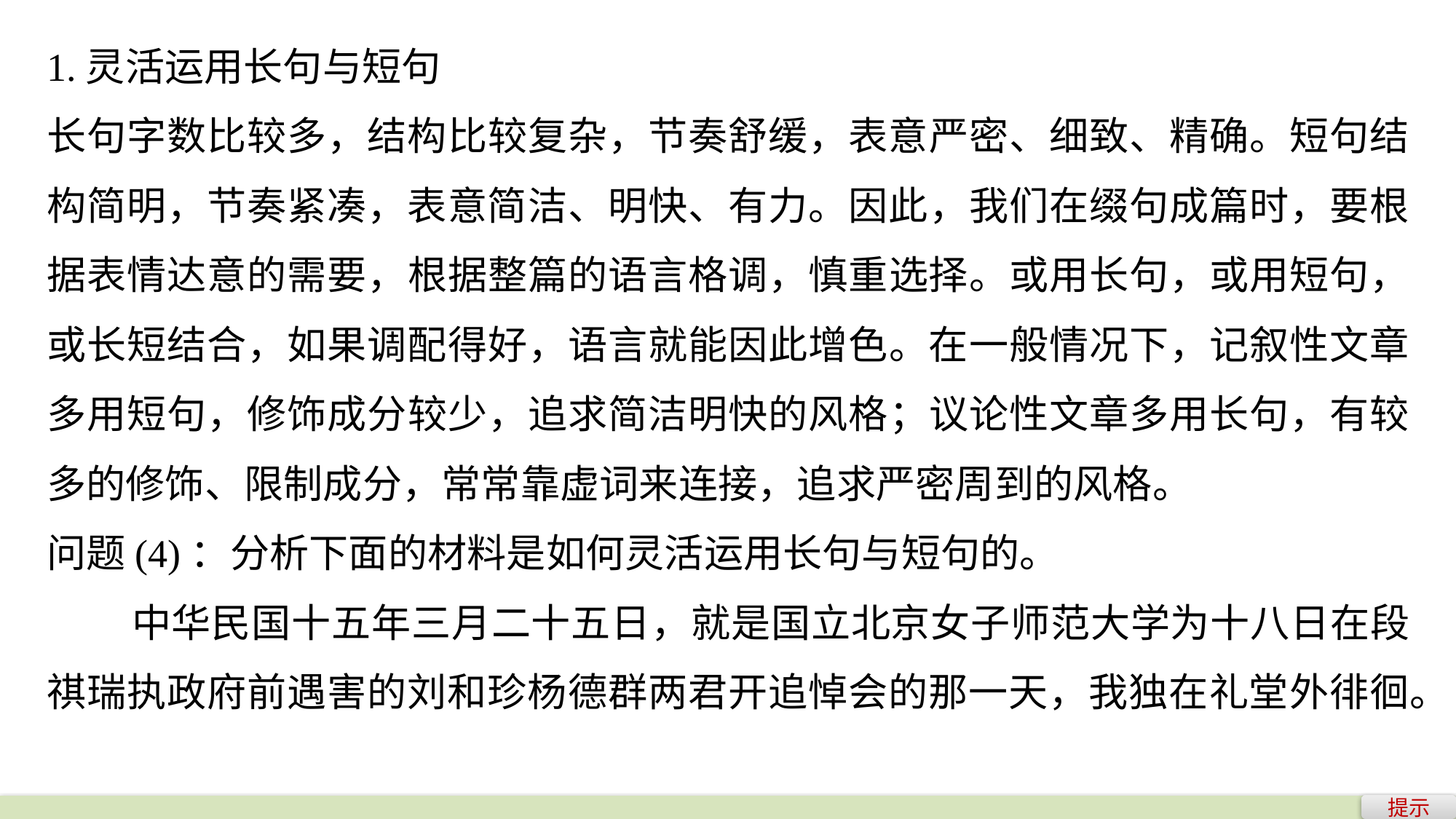

1.灵活运用长句与短句
长句字数比较多，结构比较复杂，节奏舒缓，表意严密、细致、精确。短句结构简明，节奏紧凑，表意简洁、明快、有力。因此，我们在缀句成篇时，要根据表情达意的需要，根据整篇的语言格调，慎重选择。或用长句，或用短句，或长短结合，如果调配得好，语言就能因此增色。在一般情况下，记叙性文章多用短句，修饰成分较少，追求简洁明快的风格；议论性文章多用长句，有较多的修饰、限制成分，常常靠虚词来连接，追求严密周到的风格。
问题(4)：分析下面的材料是如何灵活运用长句与短句的。
        中华民国十五年三月二十五日，就是国立北京女子师范大学为十八日在段祺瑞执政府前遇害的刘和珍杨德群两君开追悼会的那一天，我独在礼堂外徘徊。
提示